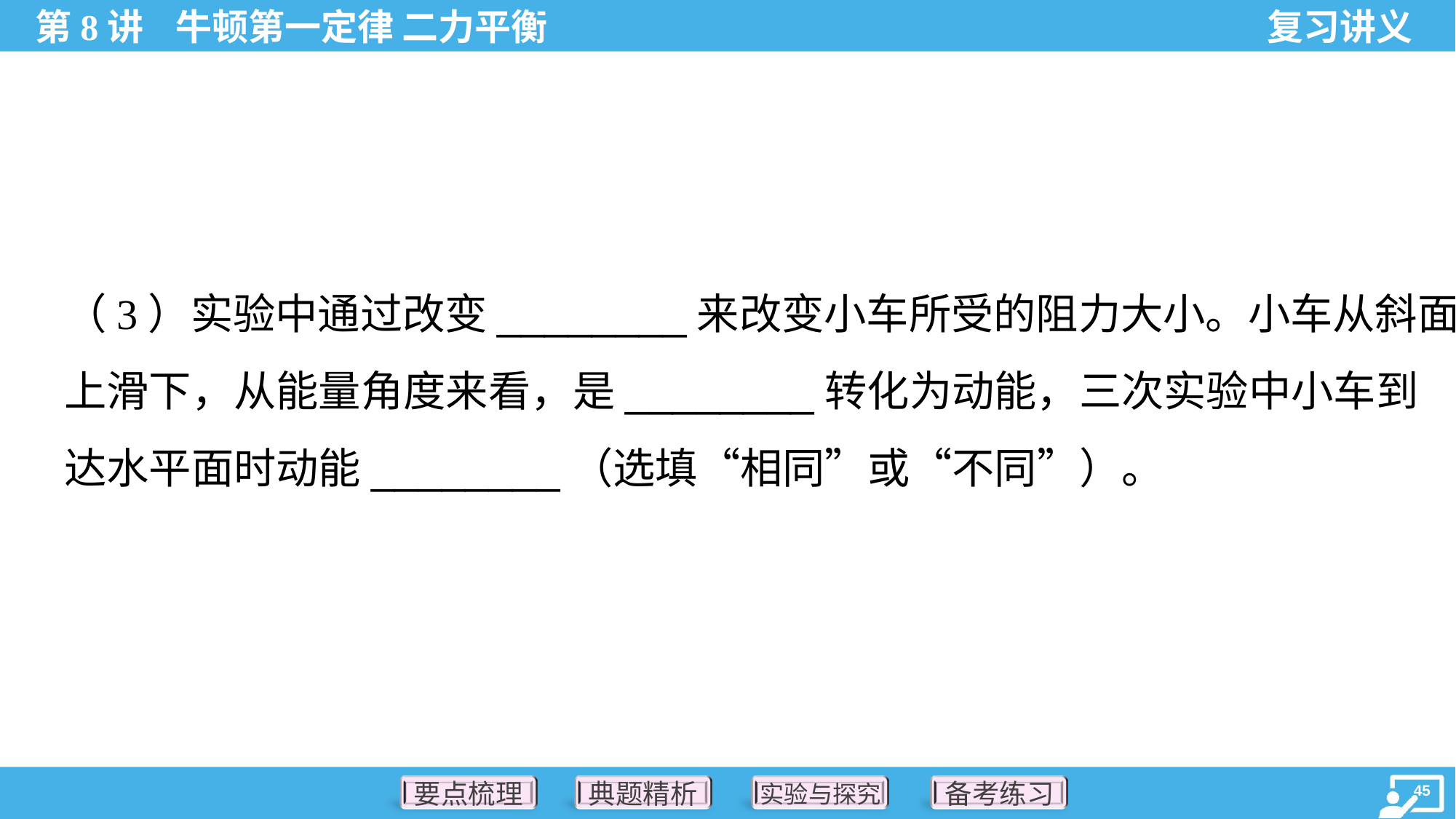

（3）实验中通过改变________来改变小车所受的阻力大小。小车从斜面
上滑下，从能量角度来看，是________转化为动能，三次实验中小车到
达水平面时动能________（选填“相同”或“不同”）。